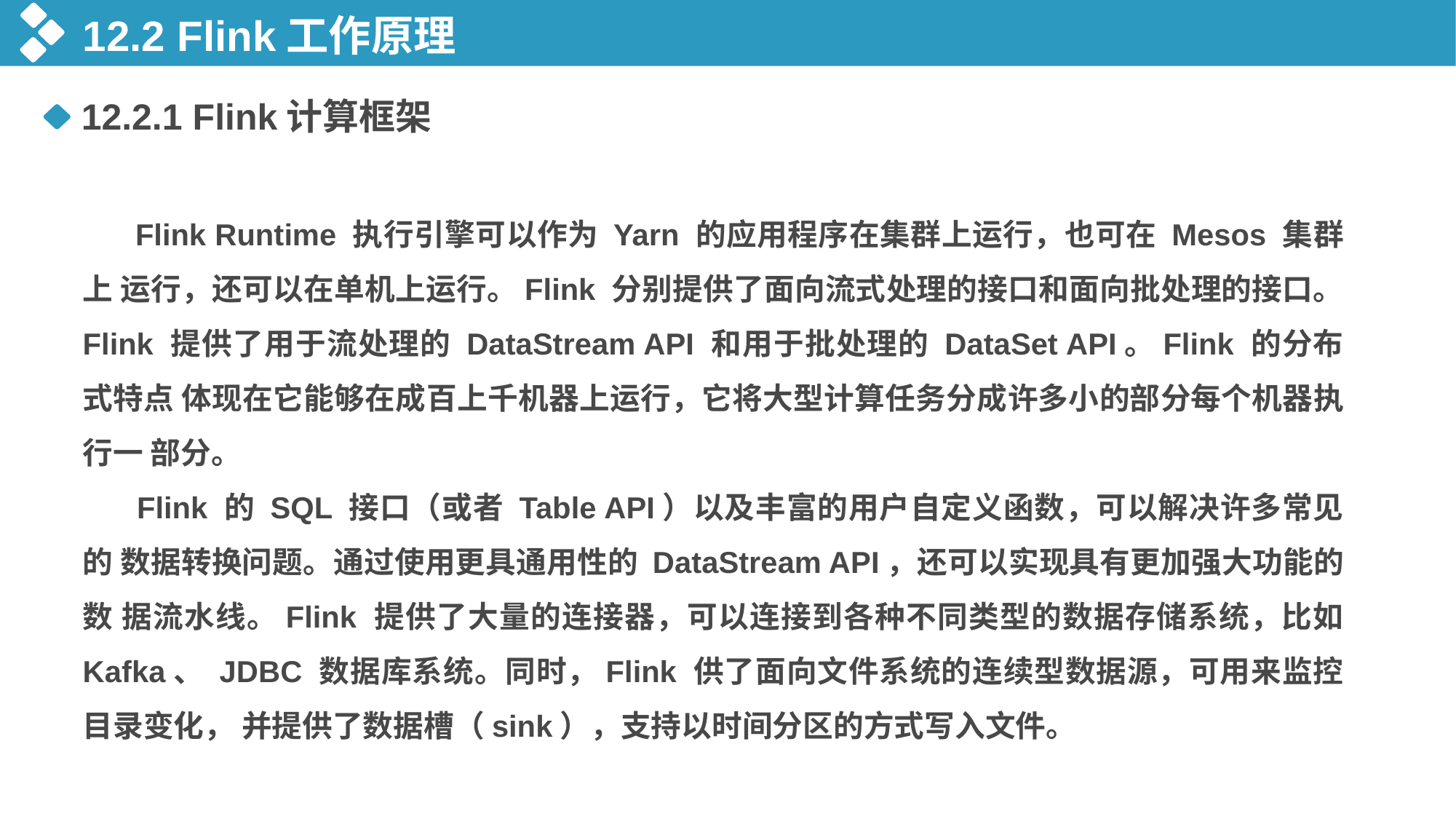

12.2 Flink工作原理
12.2.1 Flink计算框架

      Flink Runtime 执行引擎可以作为 Yarn 的应用程序在集群上运行，也可在 Mesos 集群上 运行，还可以在单机上运行。Flink 分别提供了面向流式处理的接口和面向批处理的接口。 Flink 提供了用于流处理的 DataStream API 和用于批处理的 DataSet API。Flink 的分布式特点 体现在它能够在成百上千机器上运行，它将大型计算任务分成许多小的部分每个机器执行一 部分。
      Flink 的 SQL 接口（或者 Table API）以及丰富的用户自定义函数，可以解决许多常见的 数据转换问题。通过使用更具通用性的 DataStream API，还可以实现具有更加强大功能的数 据流水线。Flink 提供了大量的连接器，可以连接到各种不同类型的数据存储系统，比如 Kafka、 JDBC 数据库系统。同时，Flink 供了面向文件系统的连续型数据源，可用来监控目录变化， 并提供了数据槽（sink），支持以时间分区的方式写入文件。